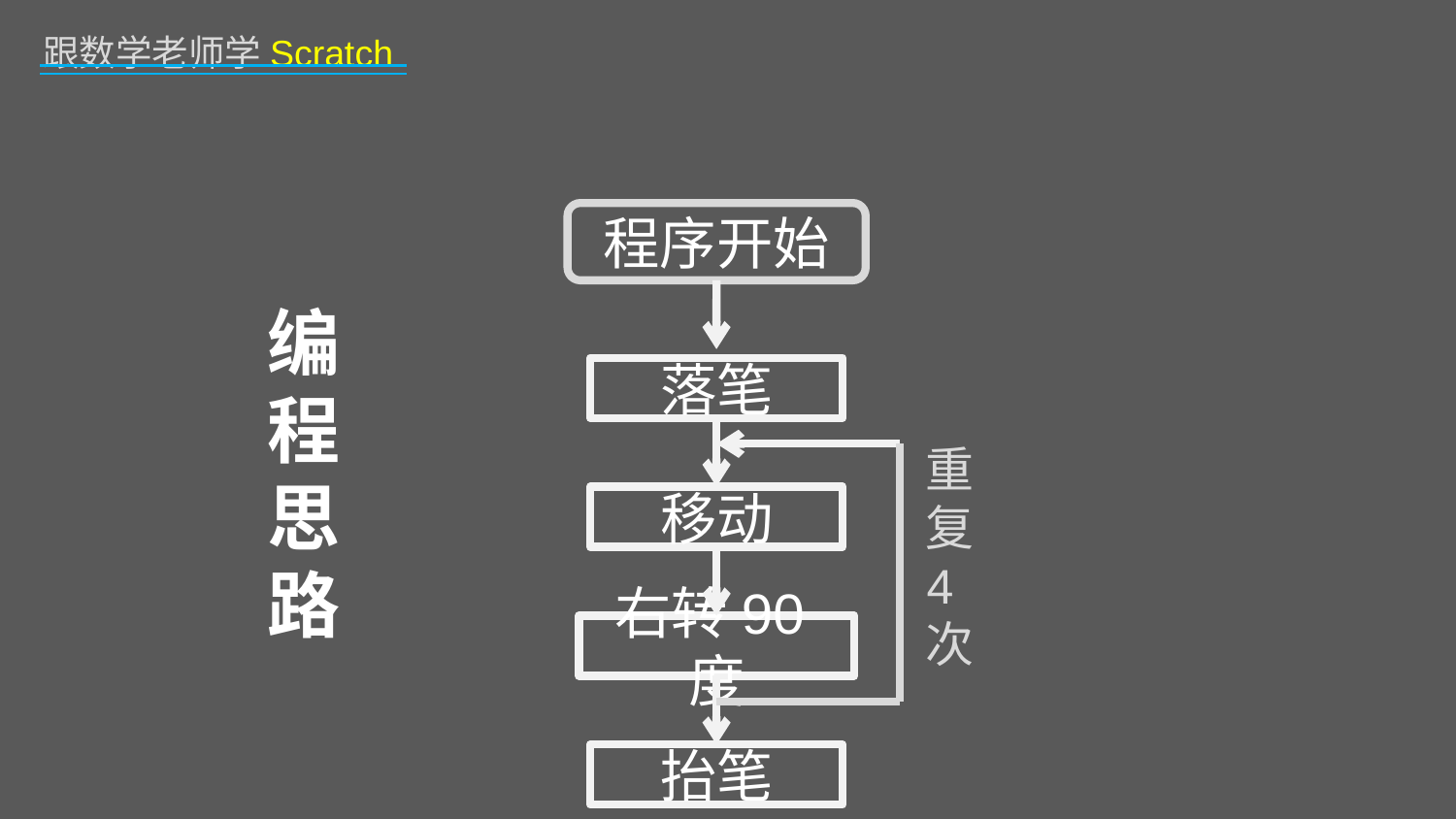

程序开始
# 编程思路
落笔
重复4次
移动
右转90度
抬笔